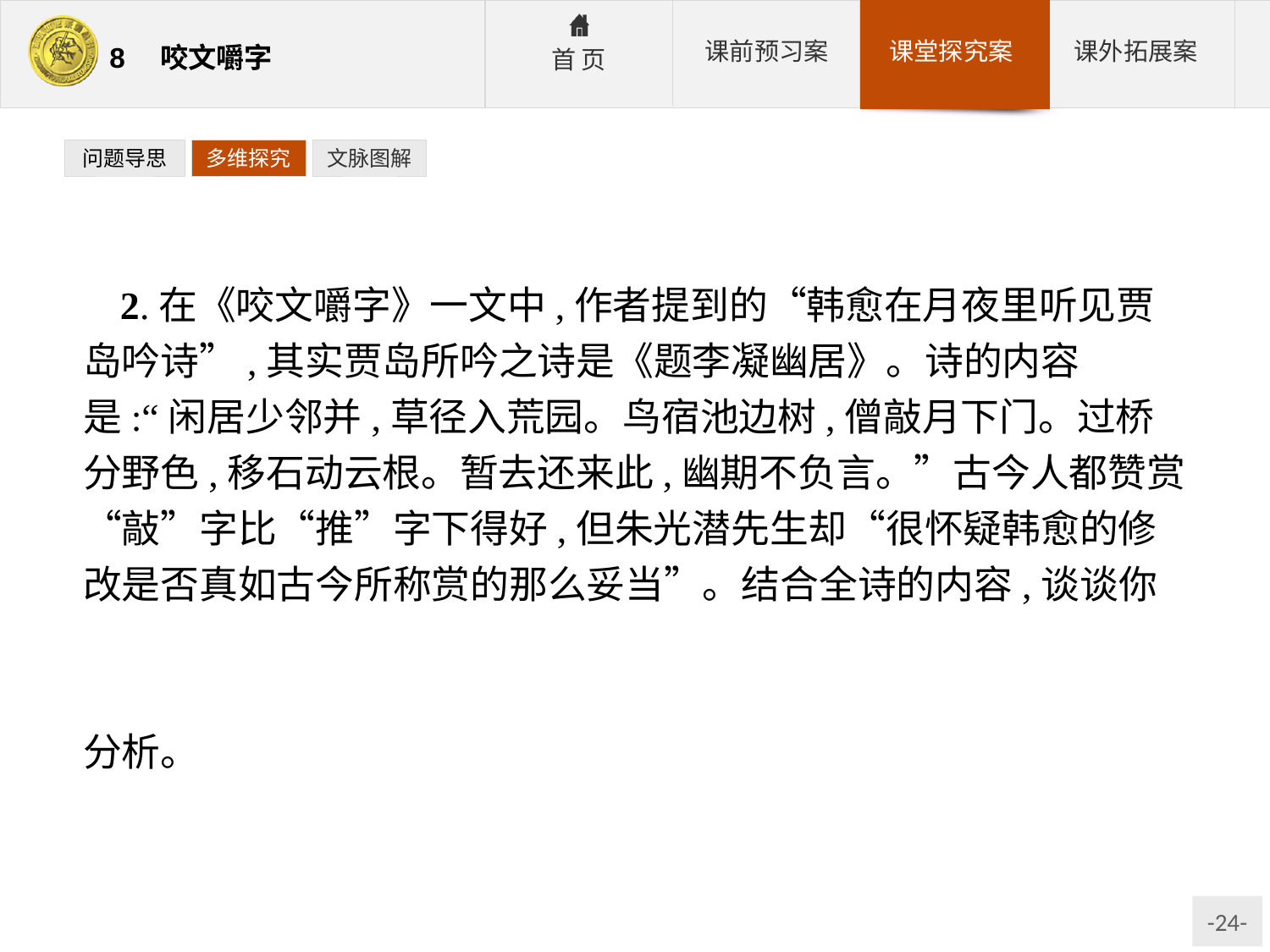

问题导思
多维探究
文脉图解
2.在《咬文嚼字》一文中,作者提到的“韩愈在月夜里听见贾岛吟诗”,其实贾岛所吟之诗是《题李凝幽居》。诗的内容是:“闲居少邻并,草径入荒园。鸟宿池边树,僧敲月下门。过桥分野色,移石动云根。暂去还来此,幽期不负言。”古今人都赞赏“敲”字比“推”字下得好,但朱光潜先生却“很怀疑韩愈的修改是否真如古今所称赏的那么妥当”。结合全诗的内容,谈谈你对“推”与“敲”的看法。
提示:对这两个字的使用,要结合诗歌的意境和作者表达的情感分析。